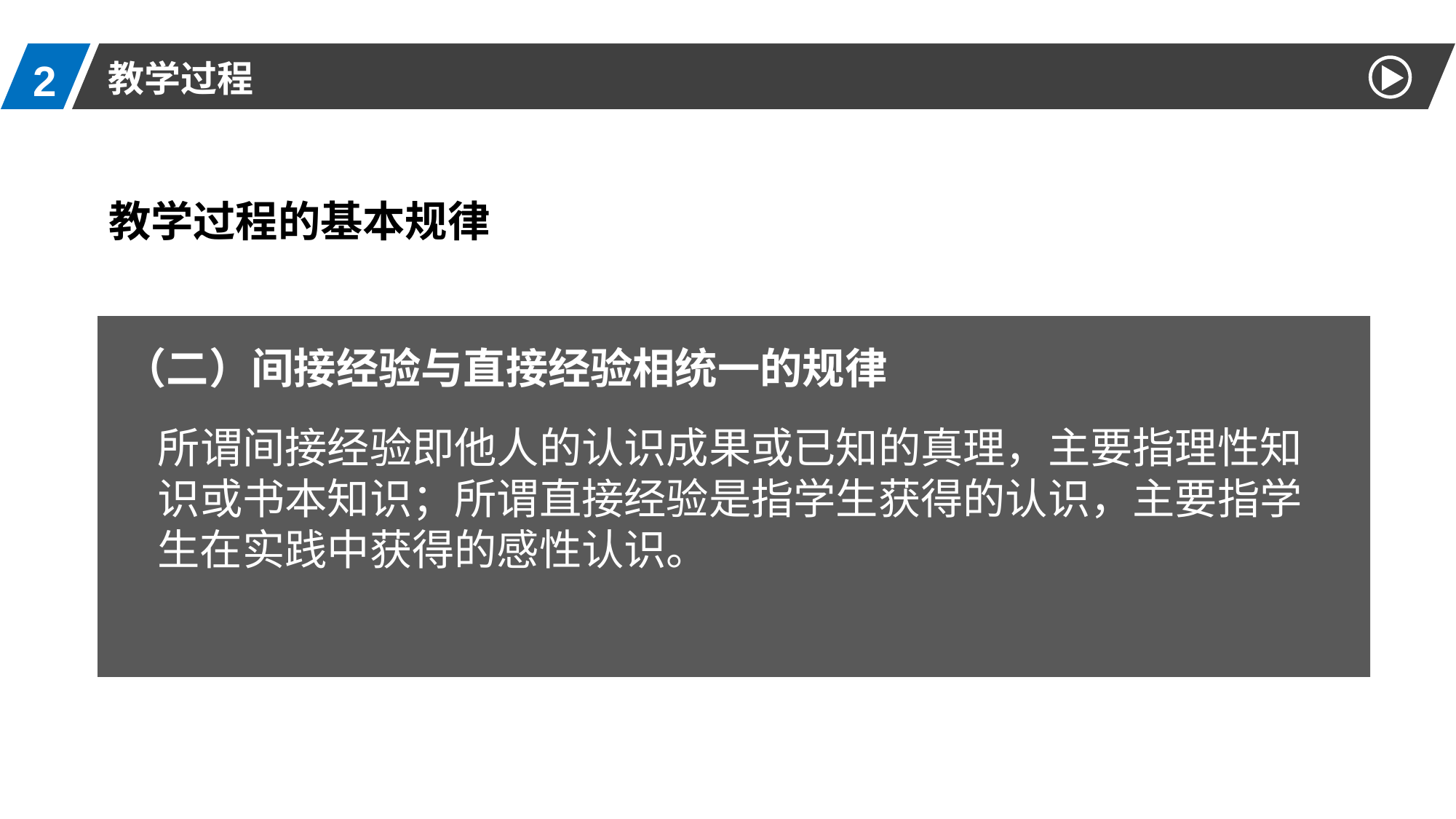

2
教学过程

教学过程的基本规律

（二）间接经验与直接经验相统一的规律
所谓间接经验即他人的认识成果或已知的真理，主要指理性知识或书本知识；所谓直接经验是指学生获得的认识，主要指学生在实践中获得的感性认识。